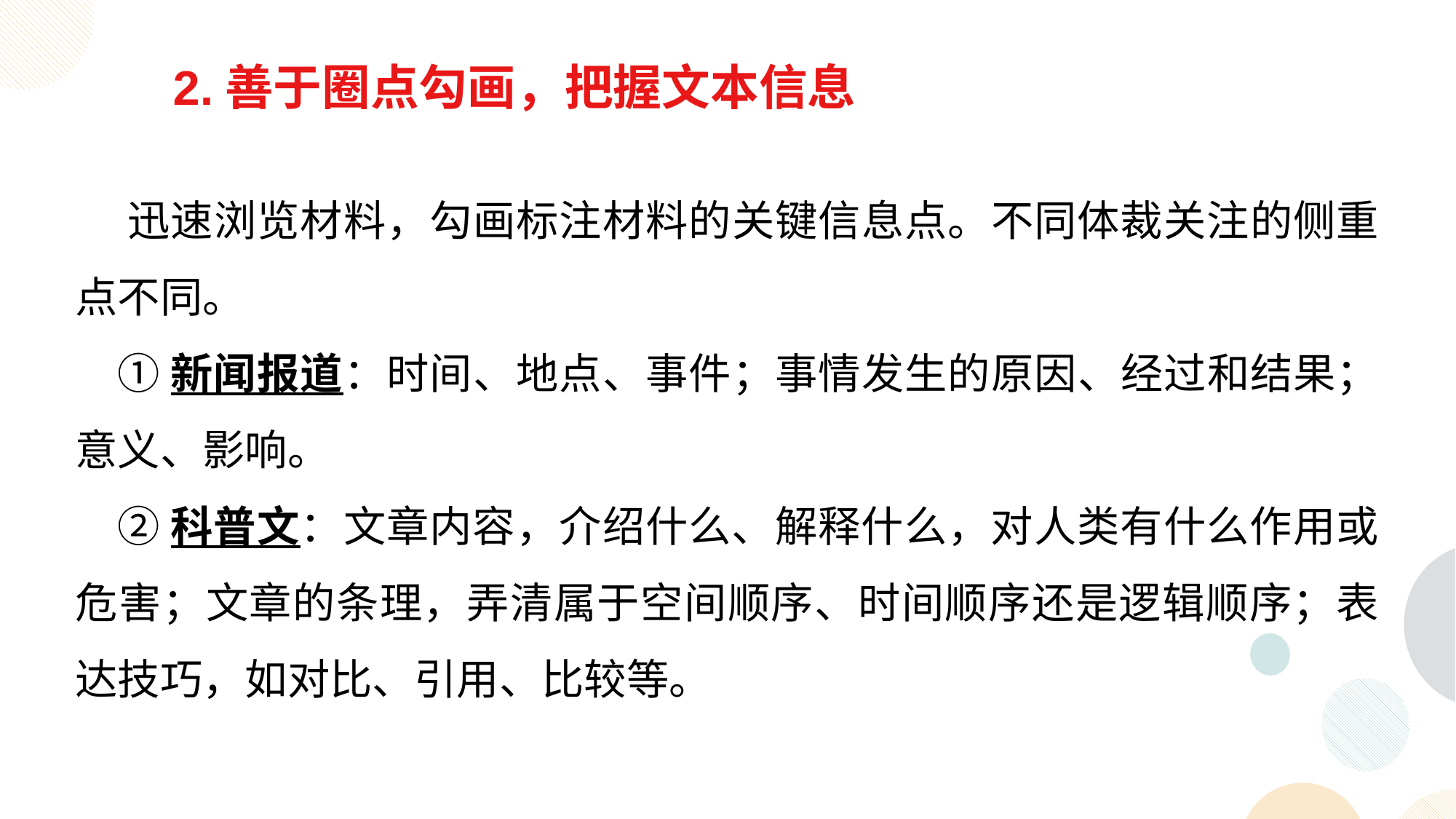

2.善于圈点勾画，把握文本信息
    迅速浏览材料，勾画标注材料的关键信息点。不同体裁关注的侧重点不同。
    ①新闻报道：时间、地点、事件；事情发生的原因、经过和结果；意义、影响。
    ②科普文：文章内容，介绍什么、解释什么，对人类有什么作用或危害；文章的条理，弄清属于空间顺序、时间顺序还是逻辑顺序；表达技巧，如对比、引用、比较等。